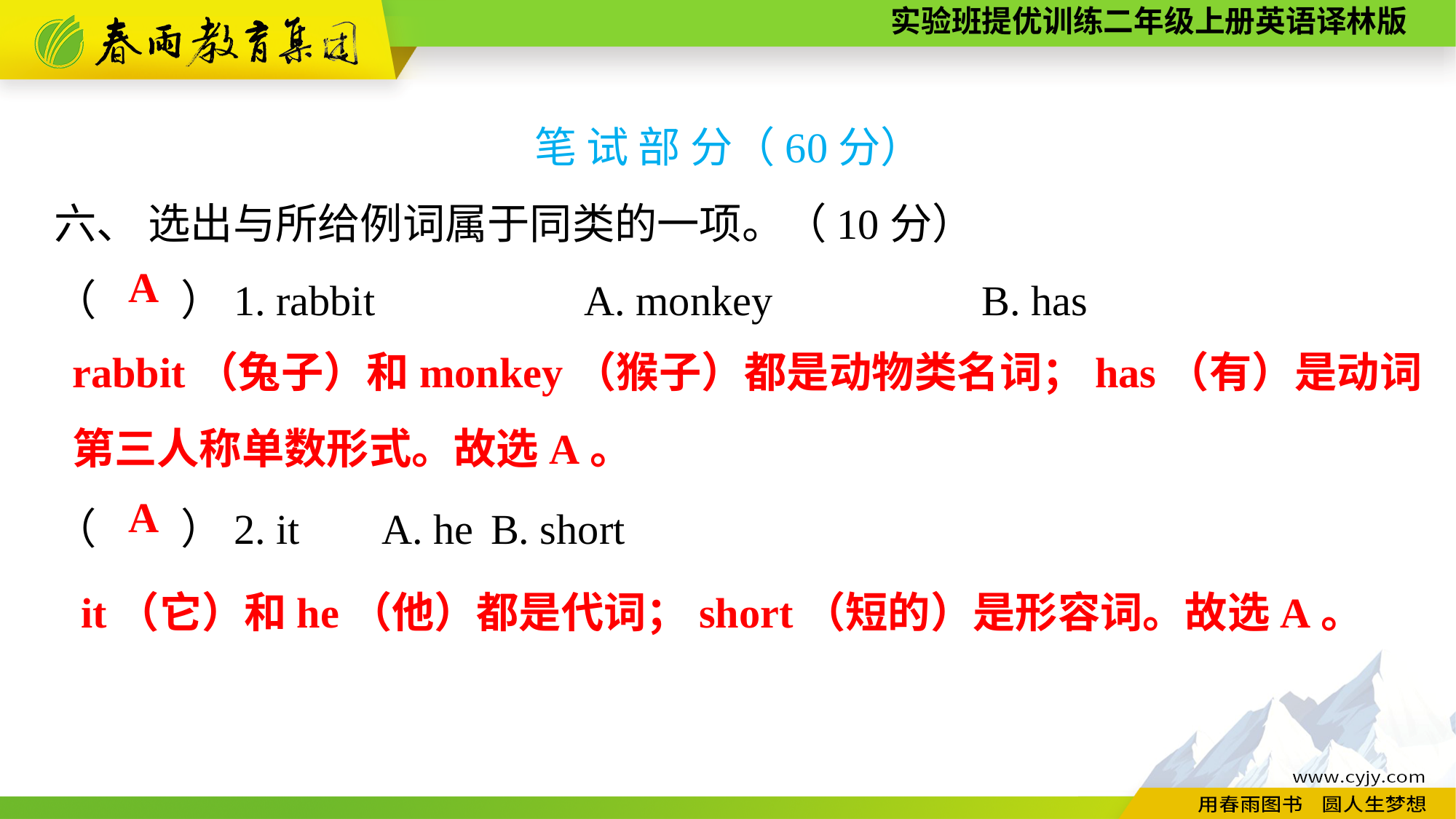

笔 试 部 分（60分）
六、 选出与所给例词属于同类的一项。（10分）
（　　）1. rabbit　　　　  A. monkey　　　　  B. has

（　　）2. it	A. he	B. short
A
rabbit（兔子）和monkey（猴子）都是动物类名词；has（有）是动词第三人称单数形式。故选A。
A
it（它）和he（他）都是代词；short（短的）是形容词。故选A。